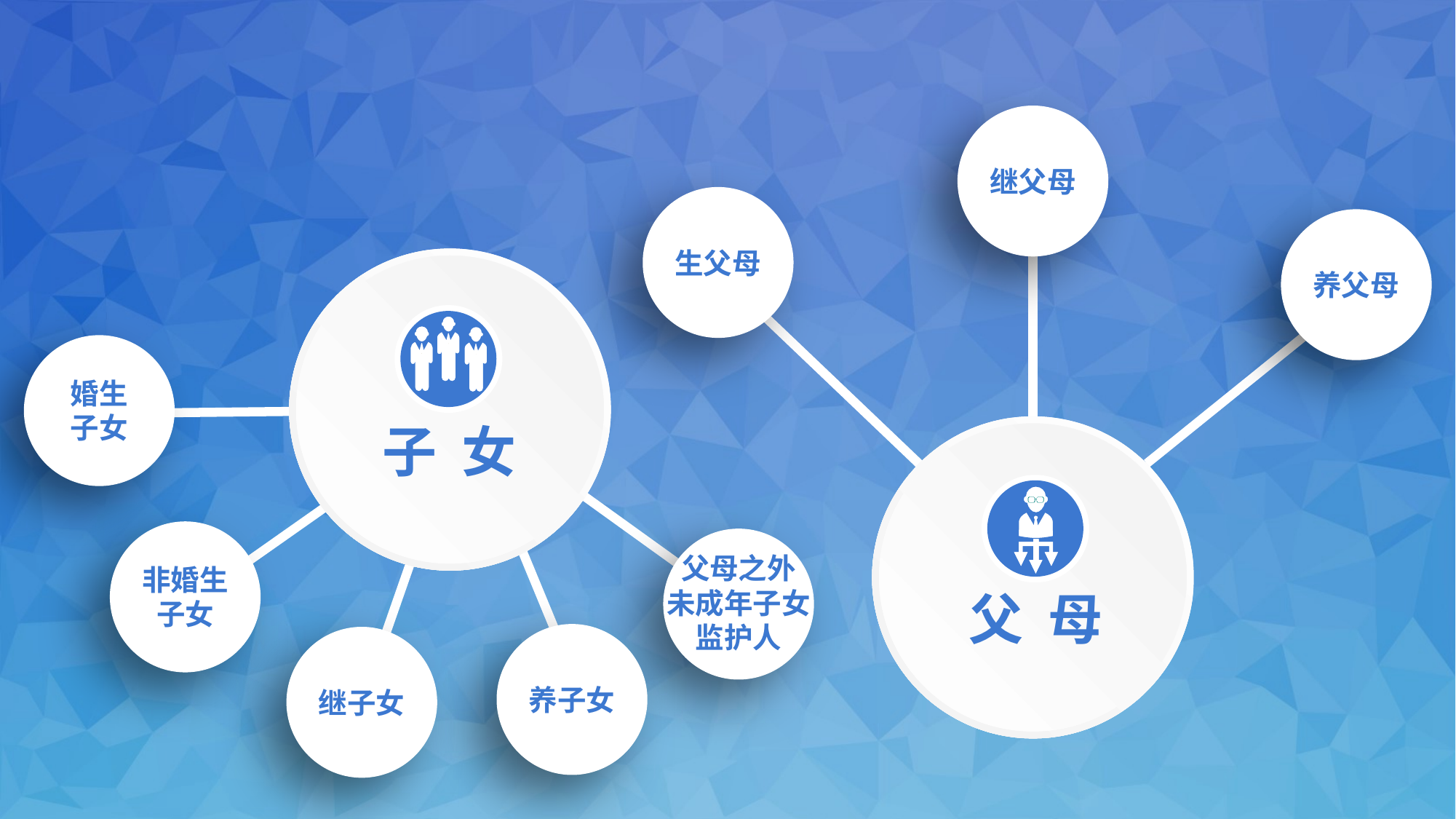

继父母

生父母

子  女

养父母

婚生
子女

父  母

父母之外
未成年子女
监护人
非婚生
子女

养子女
继子女